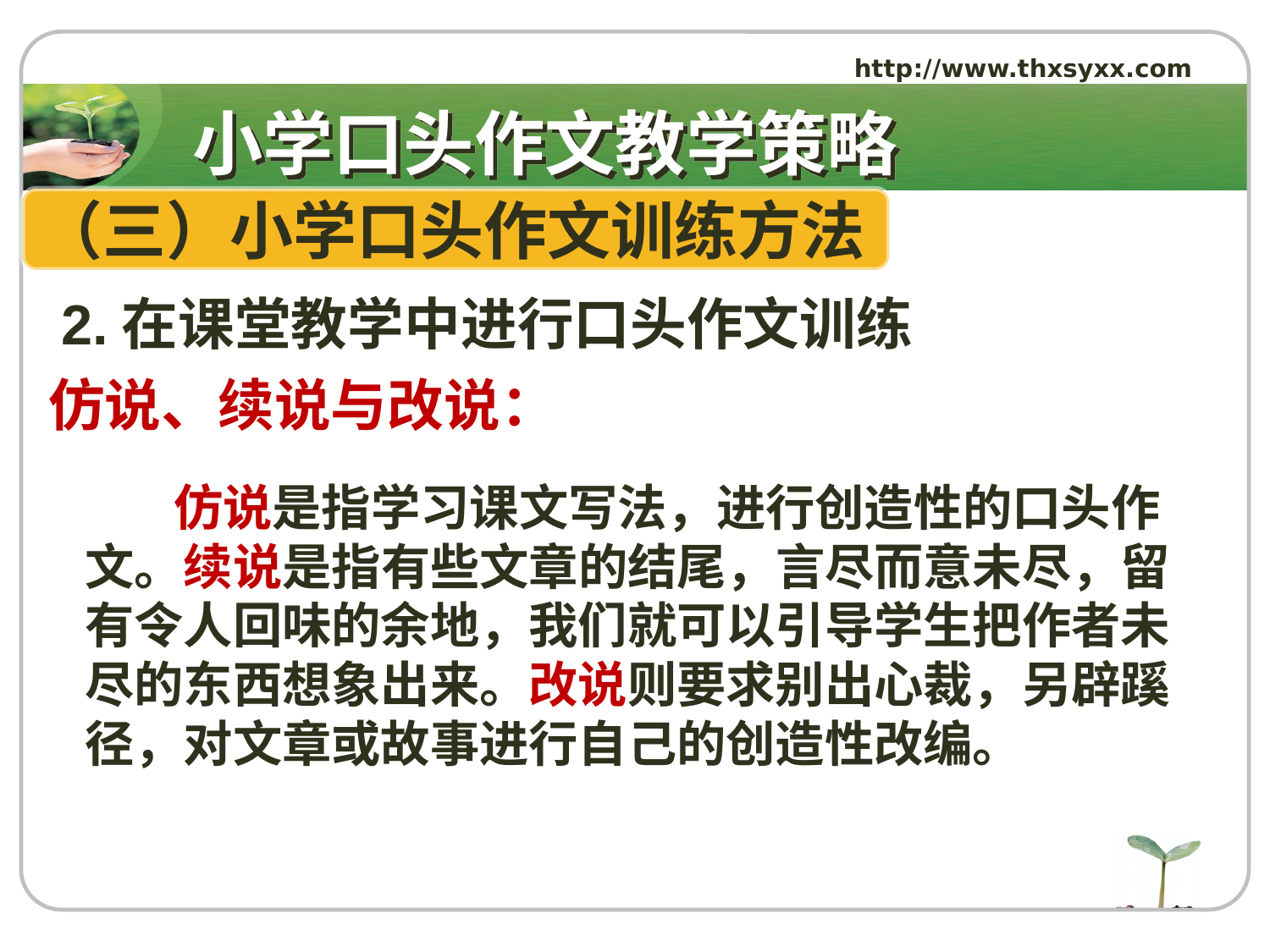

http://www.thxsyxx.com
# 小学口头作文教学策略
（三）小学口头作文训练方法
 2.在课堂教学中进行口头作文训练
仿说、续说与改说：
       仿说是指学习课文写法，进行创造性的口头作文。续说是指有些文章的结尾，言尽而意未尽，留有令人回味的余地，我们就可以引导学生把作者未尽的东西想象出来。改说则要求别出心裁，另辟蹊径，对文章或故事进行自己的创造性改编。